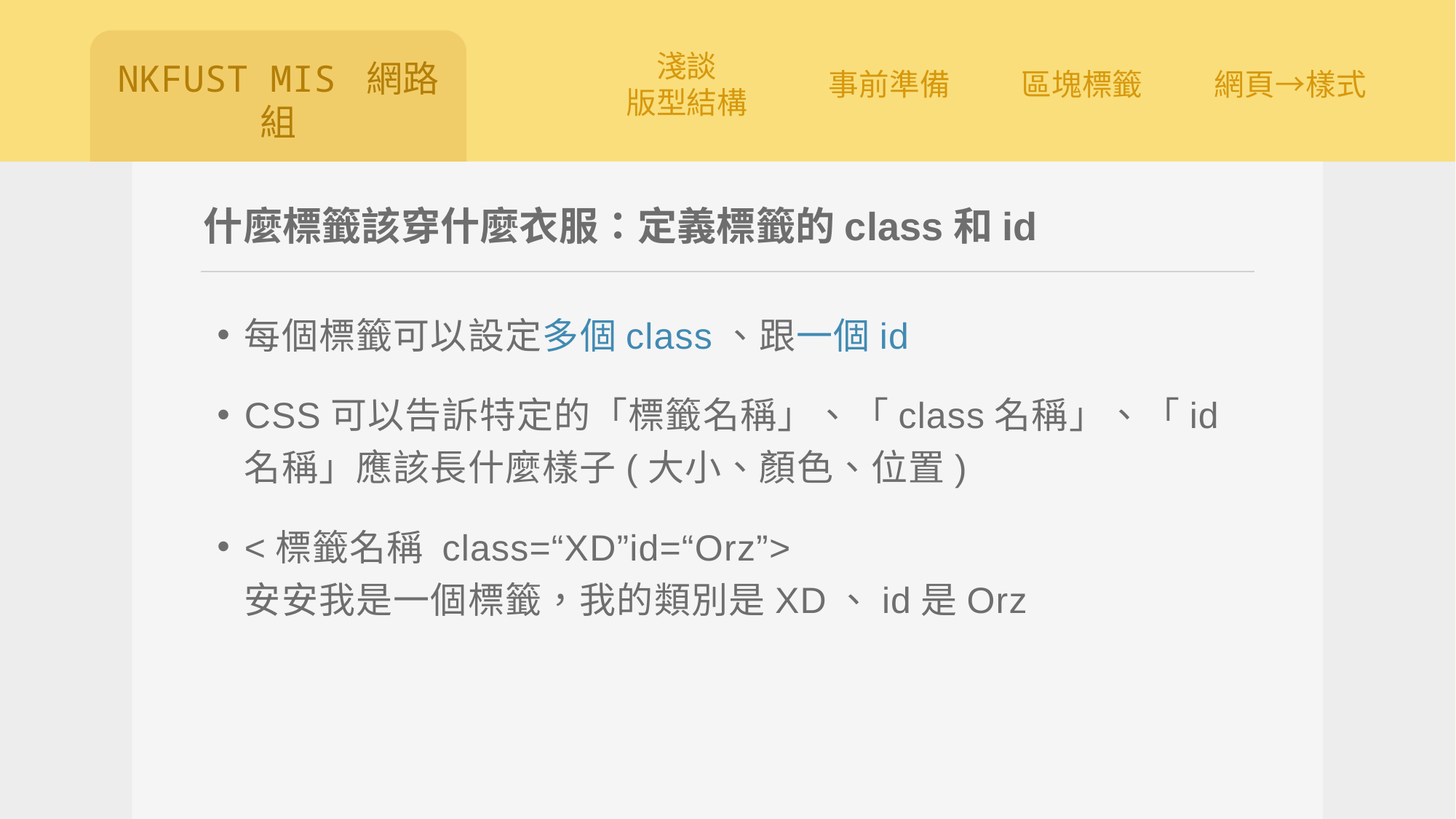

# 什麼標籤該穿什麼衣服：定義標籤的class和id
每個標籤可以設定多個class、跟一個id
CSS可以告訴特定的「標籤名稱」、「class名稱」、「id名稱」應該長什麼樣子(大小、顏色、位置)
<標籤名稱 class=“XD”id=“Orz”>
安安我是一個標籤，我的類別是XD、id是Orz